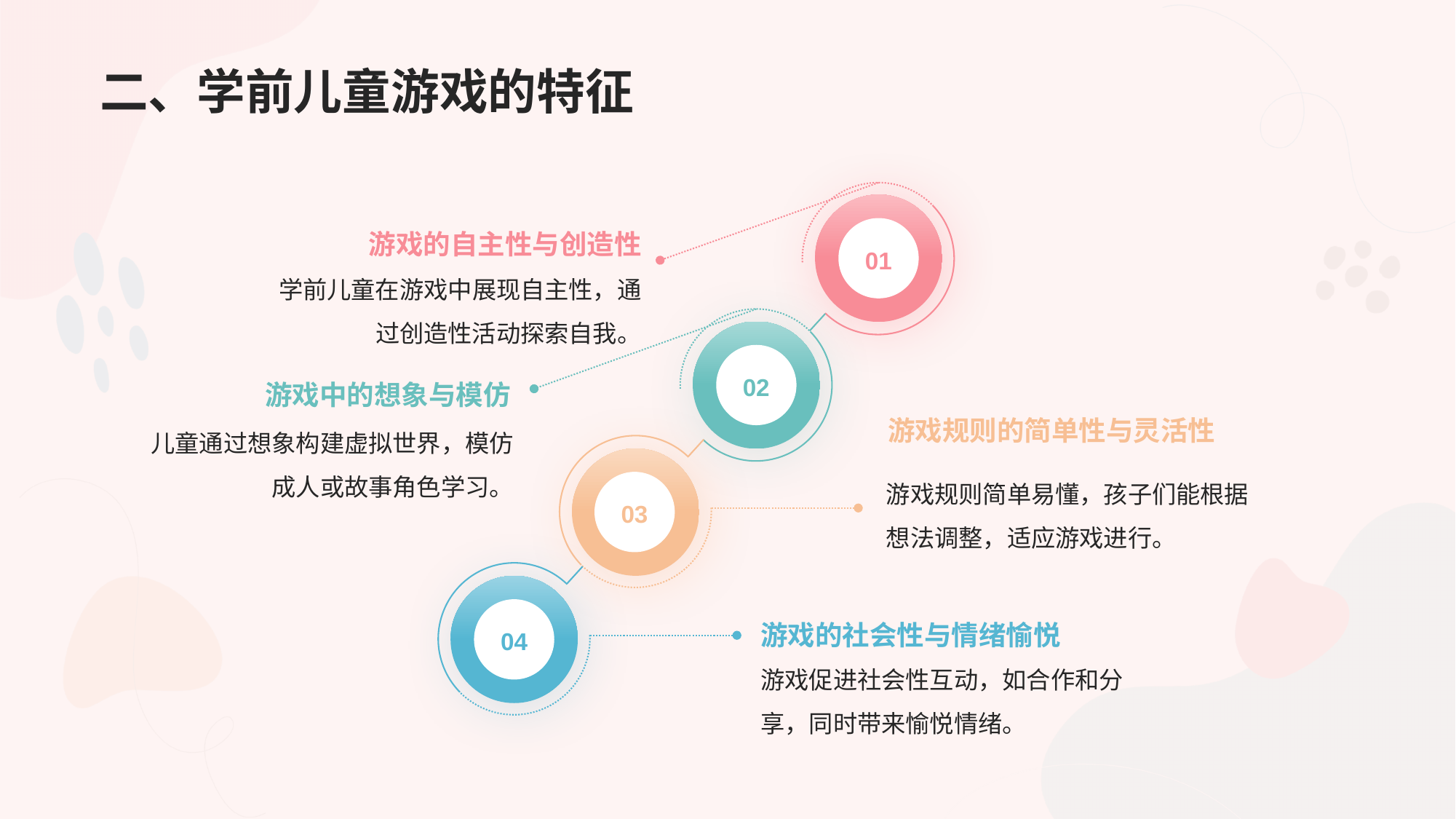

# 二、学前儿童游戏的特征

游戏的自主性与创造性
01
学前儿童在游戏中展现自主性，通过创造性活动探索自我。

02
游戏中的想象与模仿
游戏规则的简单性与灵活性
儿童通过想象构建虚拟世界，模仿成人或故事角色学习。

游戏规则简单易懂，孩子们能根据想法调整，适应游戏进行。
03

04
游戏的社会性与情绪愉悦
游戏促进社会性互动，如合作和分享，同时带来愉悦情绪。